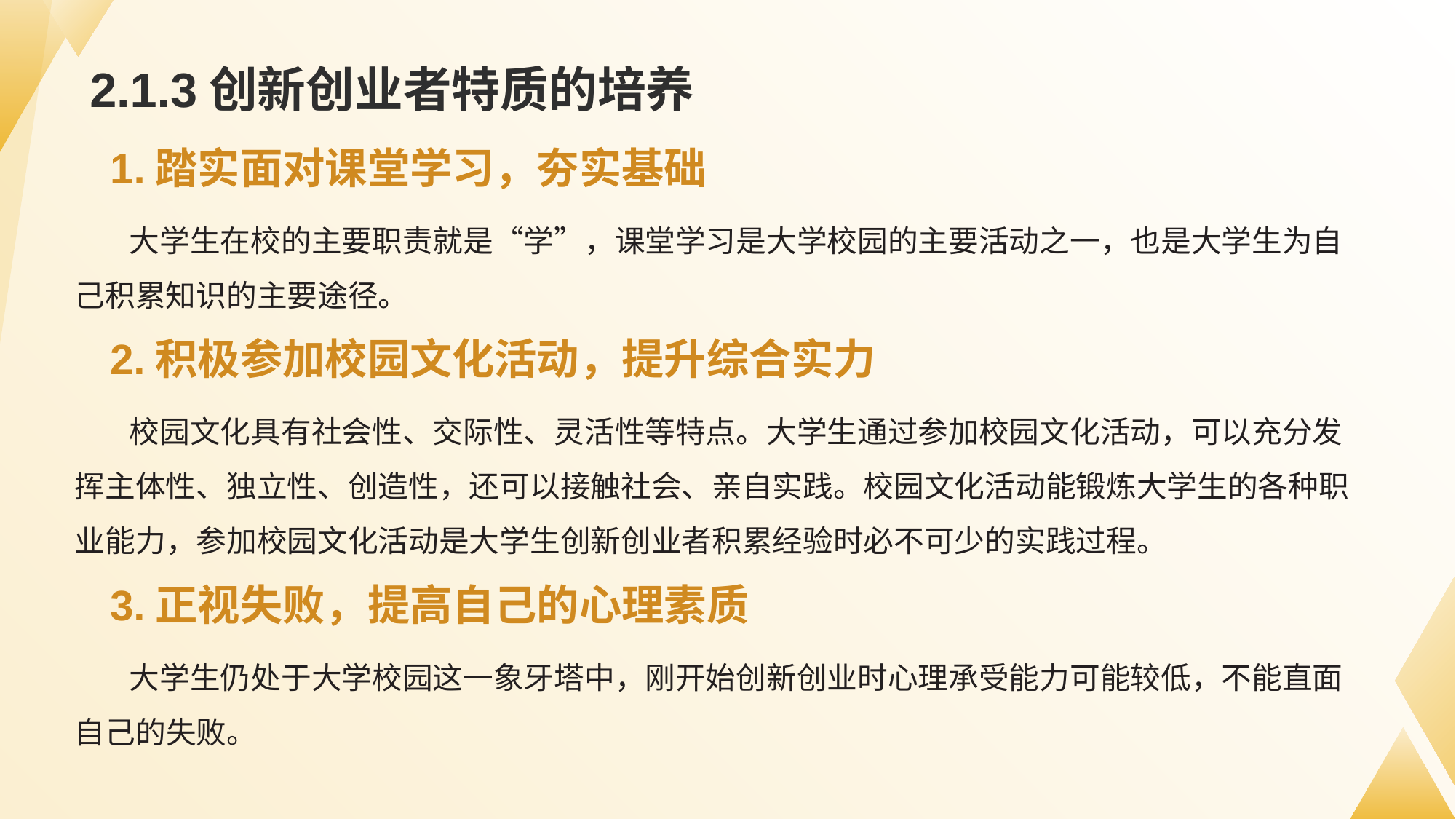

# 2.1.3创新创业者特质的培养
1.踏实面对课堂学习，夯实基础
大学生在校的主要职责就是“学”，课堂学习是大学校园的主要活动之一，也是大学生为自己积累知识的主要途径。
2.积极参加校园文化活动，提升综合实力
校园文化具有社会性、交际性、灵活性等特点。大学生通过参加校园文化活动，可以充分发挥主体性、独立性、创造性，还可以接触社会、亲自实践。校园文化活动能锻炼大学生的各种职业能力，参加校园文化活动是大学生创新创业者积累经验时必不可少的实践过程。
3.正视失败，提高自己的心理素质
大学生仍处于大学校园这一象牙塔中，刚开始创新创业时心理承受能力可能较低，不能直面自己的失败。